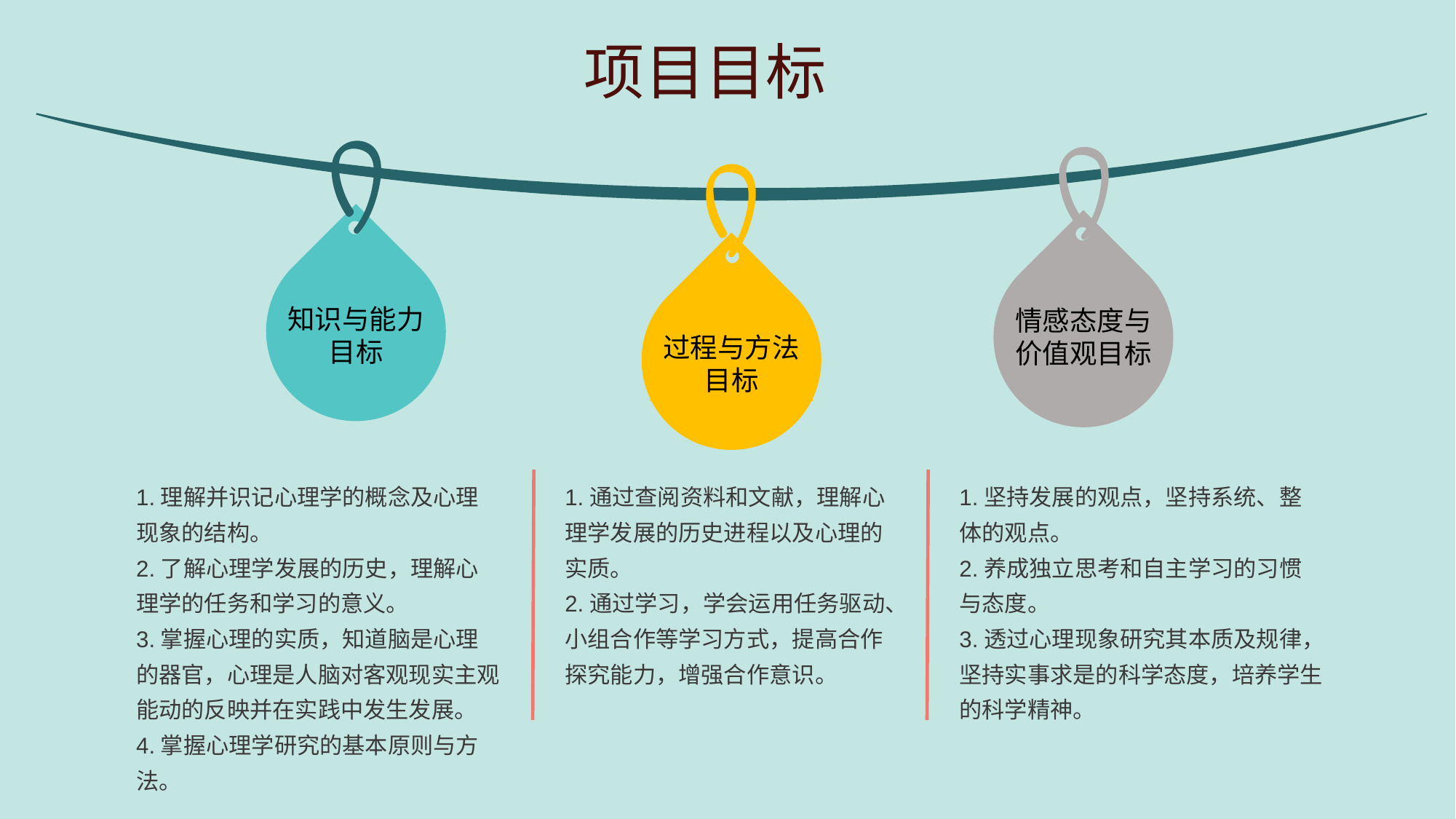

项目目标

知识与能力目标

情感态度与价值观目标

过程与方法目标
1.理解并识记心理学的概念及心理现象的结构。
2.了解心理学发展的历史，理解心理学的任务和学习的意义。
3.掌握心理的实质，知道脑是心理的器官，心理是人脑对客观现实主观能动的反映并在实践中发生发展。
4.掌握心理学研究的基本原则与方法。
1.通过查阅资料和文献，理解心理学发展的历史进程以及心理的实质。
2.通过学习，学会运用任务驱动、小组合作等学习方式，提高合作探究能力，增强合作意识。
1.坚持发展的观点，坚持系统、整体的观点。
2.养成独立思考和自主学习的习惯与态度。
3.透过心理现象研究其本质及规律，坚持实事求是的科学态度，培养学生的科学精神。